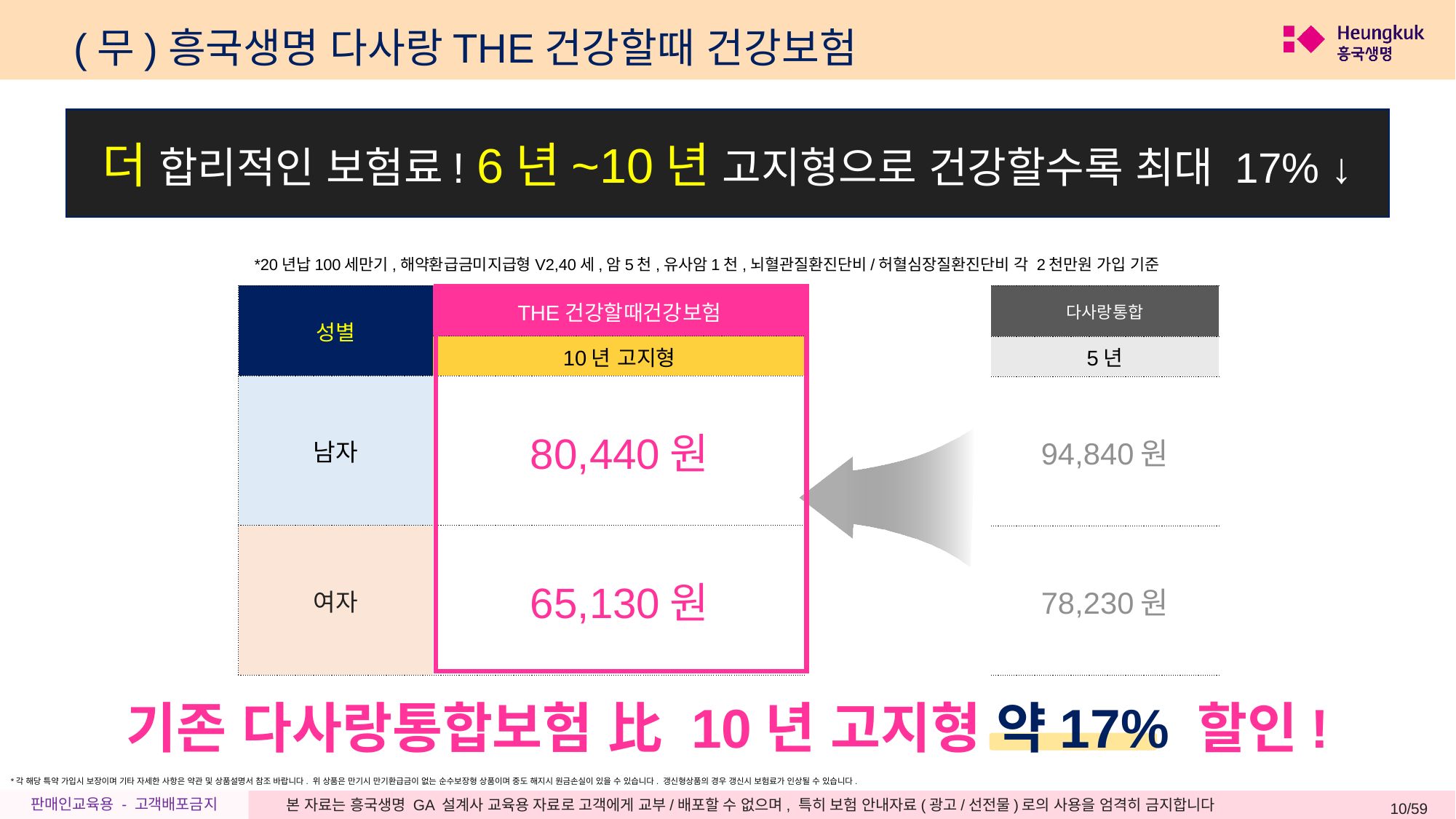

(무)흥국생명 다사랑THE건강할때 건강보험
더 합리적인 보험료! 6년~10년 고지형으로 건강할수록 최대 17% ↓
*20년납100세만기,해약환급금미지급형V2,40세,암5천,유사암1천,뇌혈관질환진단비/허혈심장질환진단비 각 2천만원 가입 기준
| 성별 | THE건강할때건강보험 |
| --- | --- |
|  | 10년 고지형 |
| 남자 | 80,440원 |
| 여자 | 65,130원 |
| 다사랑통합 |
| --- |
| 5년 |
| 94,840원 |
| 78,230원 |

기존 다사랑통합보험 比 10년 고지형 약17% 할인!

*각 해당 특약 가입시 보장이며 기타 자세한 사항은 약관 및 상품설명서 참조 바랍니다. 위 상품은 만기시 만기환급금이 없는 순수보장형 상품이며 중도 해지시 원금손실이 있을 수 있습니다. 갱신형상품의 경우 갱신시 보험료가 인상될 수 있습니다.
10/59